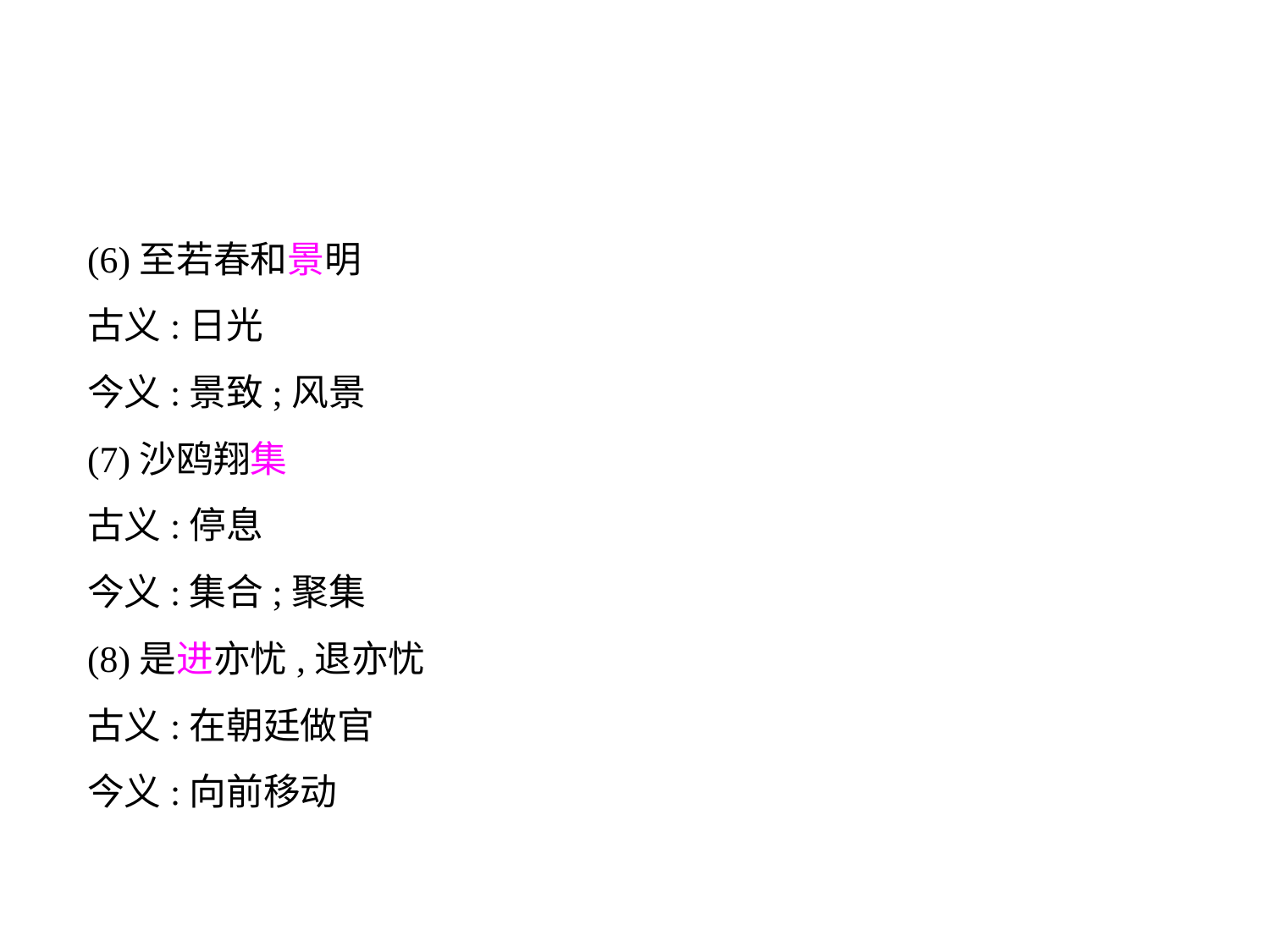

(6)至若春和景明
古义:日光
今义:景致;风景
(7)沙鸥翔集
古义:停息
今义:集合;聚集
(8)是进亦忧,退亦忧
古义:在朝廷做官
今义:向前移动